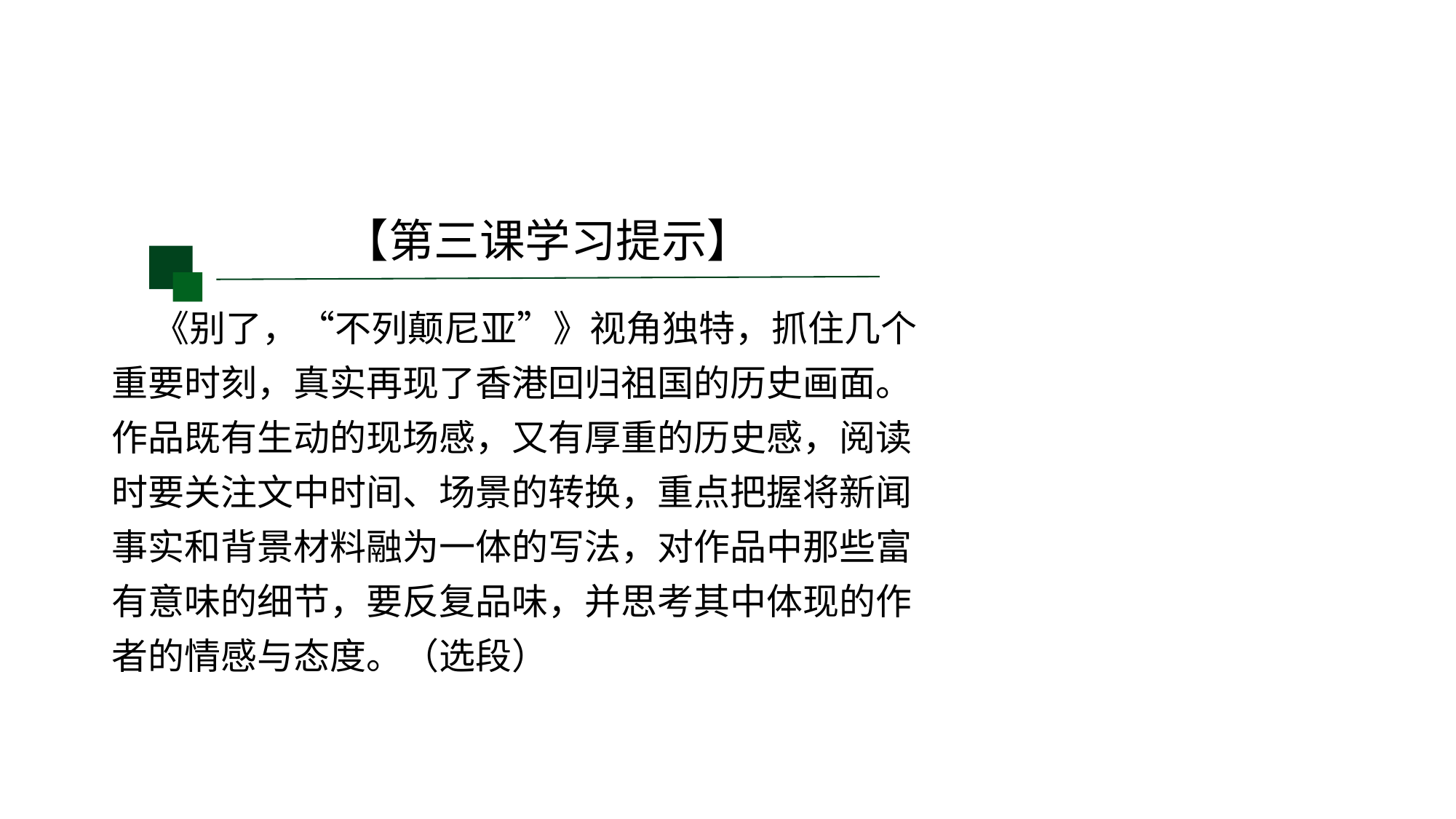

【第三课学习提示】

    《别了，“不列颠尼亚”》视角独特，抓住几个重要时刻，真实再现了香港回归祖国的历史画面。作品既有生动的现场感，又有厚重的历史感，阅读时要关注文中时间、场景的转换，重点把握将新闻事实和背景材料融为一体的写法，对作品中那些富有意味的细节，要反复品味，并思考其中体现的作者的情感与态度。（选段）